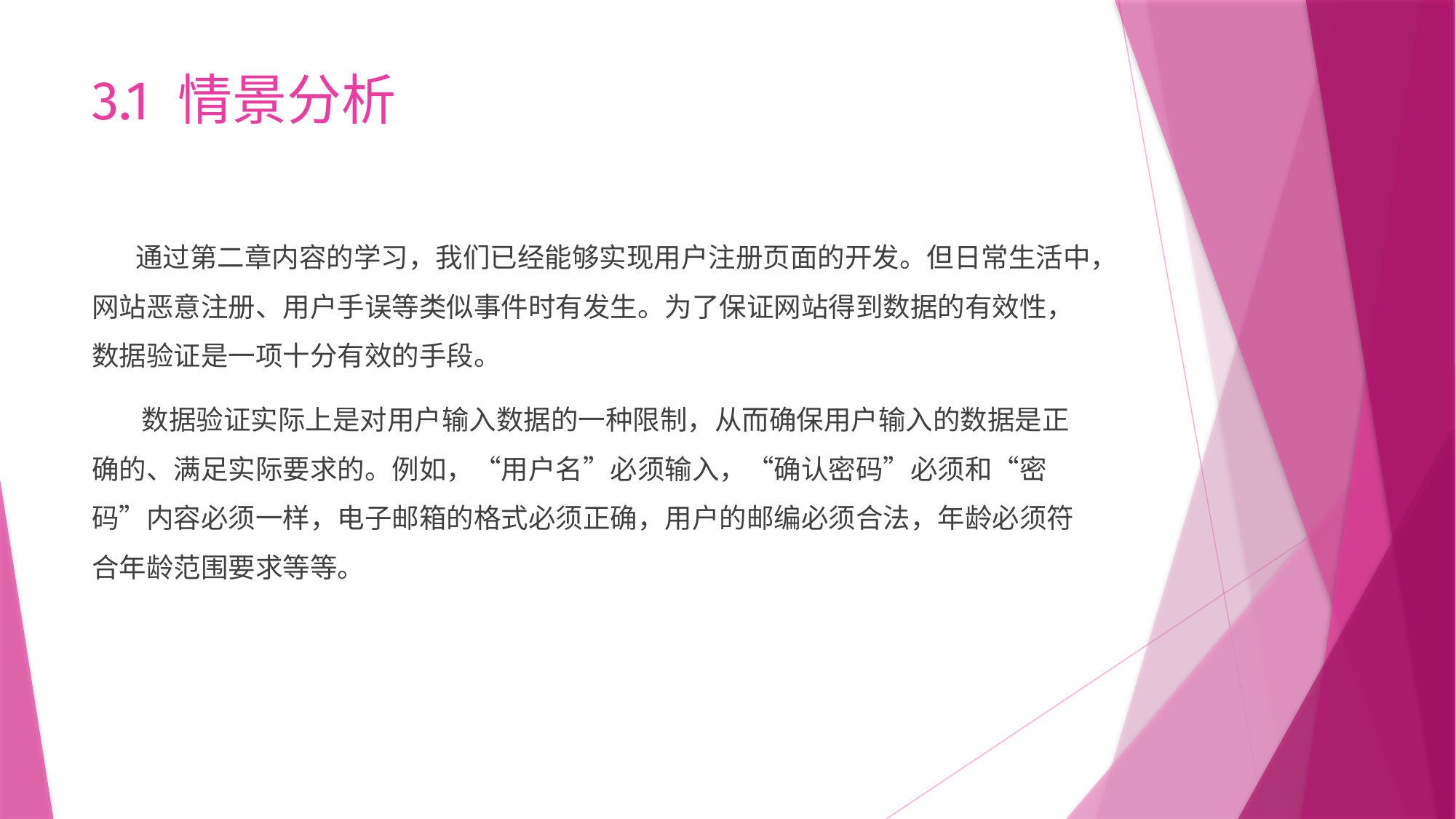

# 3.1 情景分析
      通过第二章内容的学习，我们已经能够实现用户注册页面的开发。但日常生活中，网站恶意注册、用户手误等类似事件时有发生。为了保证网站得到数据的有效性，数据验证是一项十分有效的手段。
       数据验证实际上是对用户输入数据的一种限制，从而确保用户输入的数据是正确的、满足实际要求的。例如，“用户名”必须输入，“确认密码”必须和“密码”内容必须一样，电子邮箱的格式必须正确，用户的邮编必须合法，年龄必须符合年龄范围要求等等。